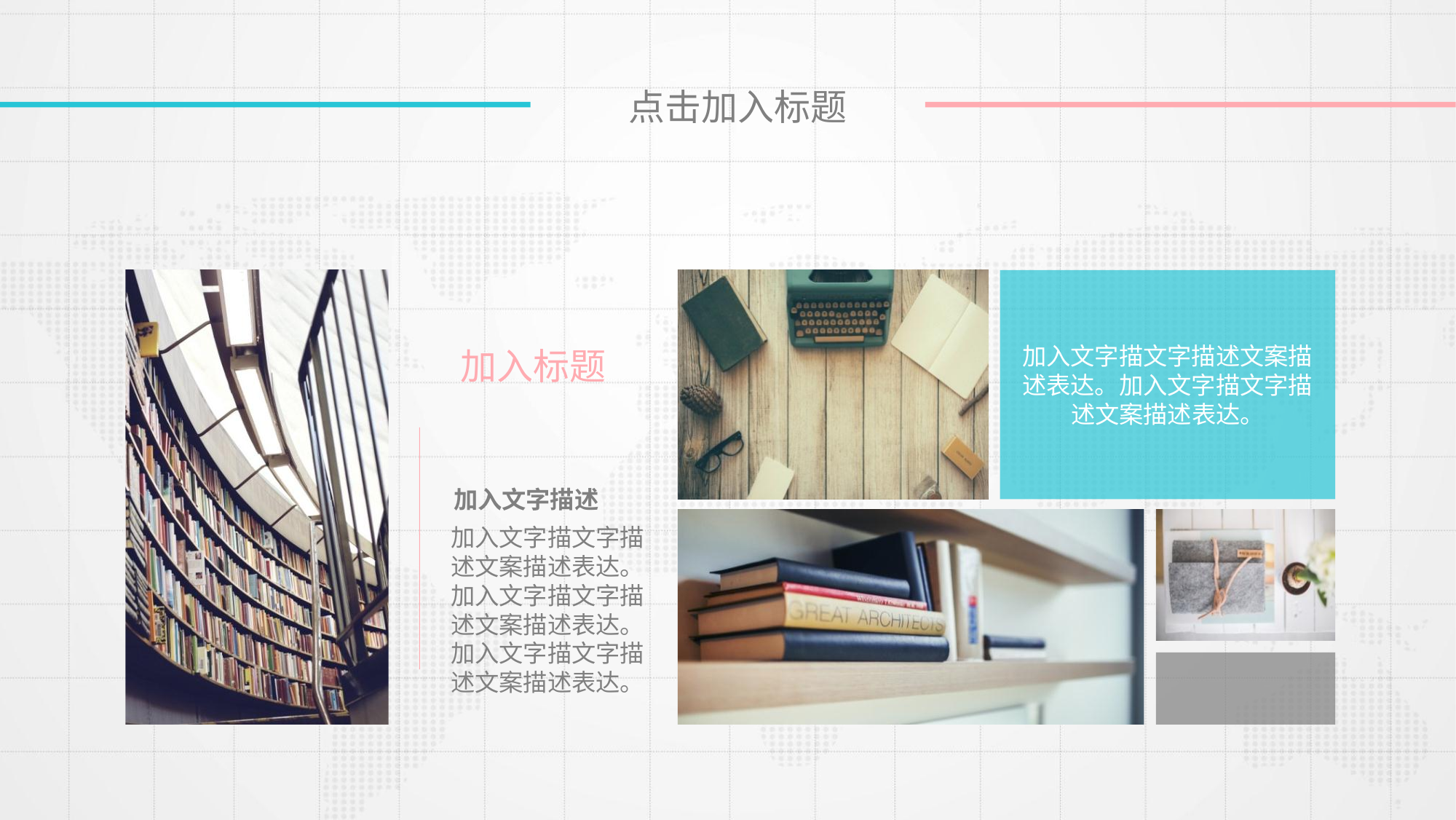

点击加入标题

加入文字描文字描述文案描述表达。加入文字描文字描述文案描述表达。
加入标题

加入文字描述

加入文字描文字描述文案描述表达。加入文字描文字描述文案描述表达。
加入文字描文字描述文案描述表达。